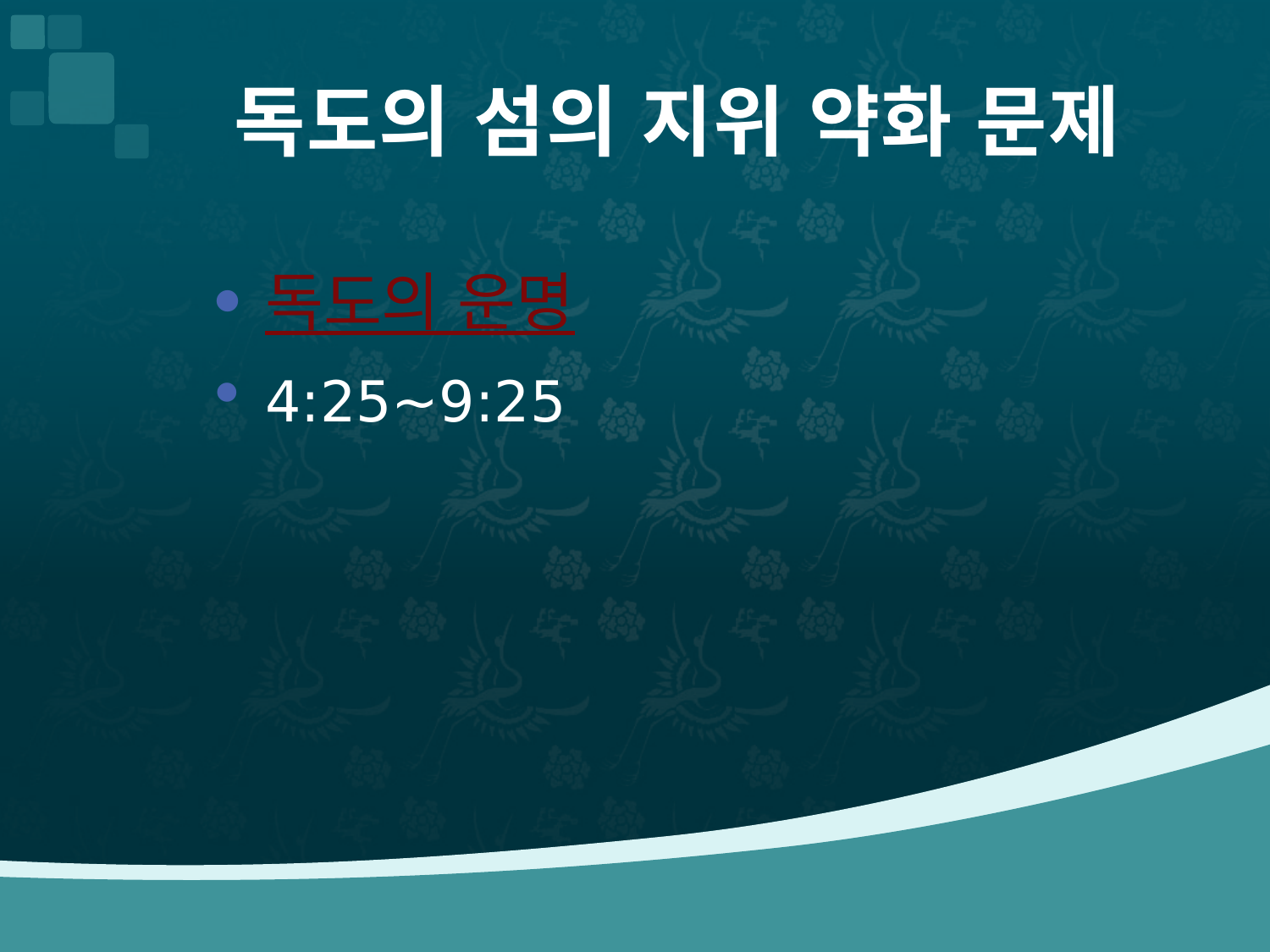

# 독도의 섬의 지위 약화 문제
독도의 운명
4:25~9:25